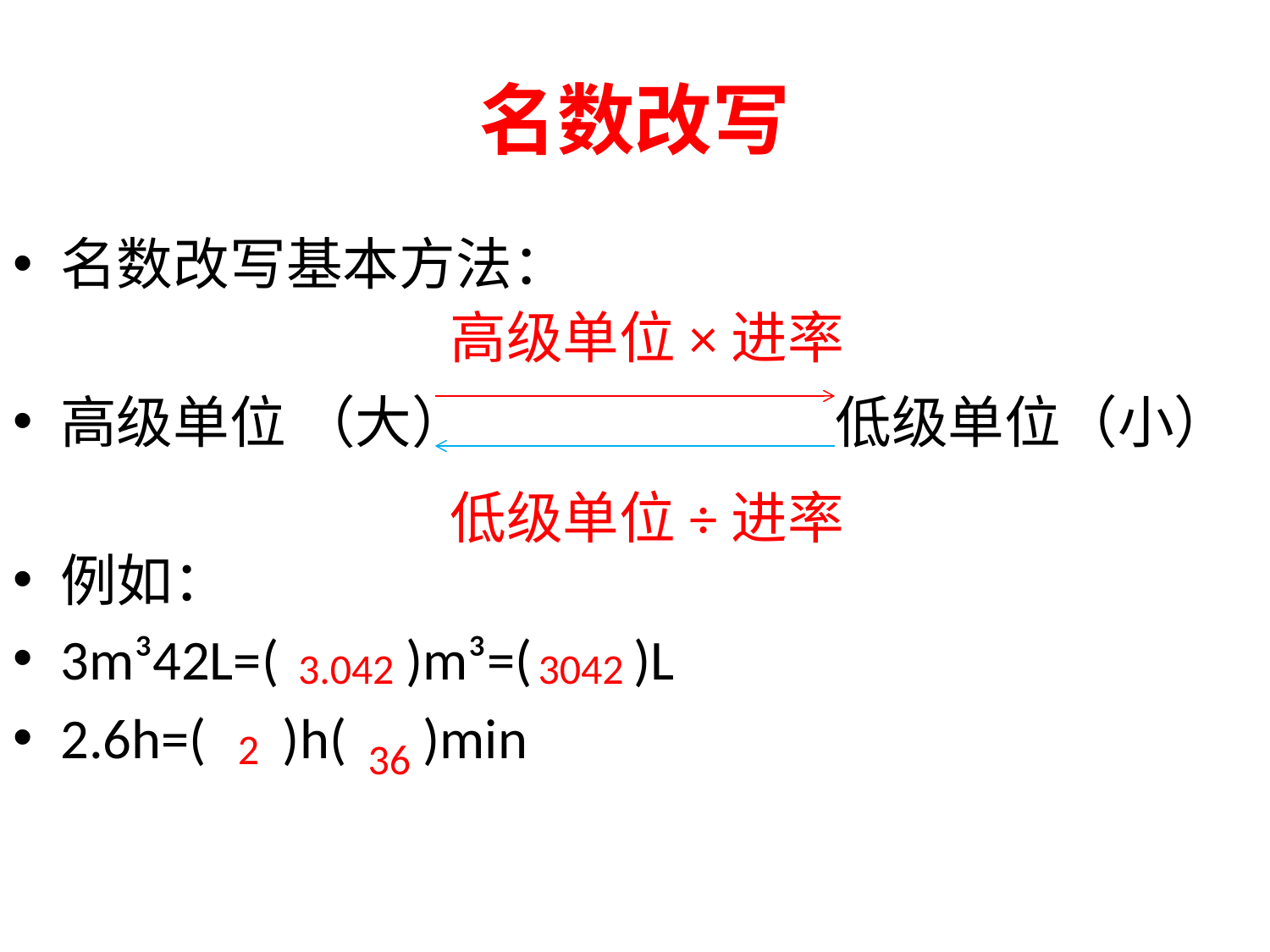

# 名数改写
名数改写基本方法：

高级单位 （大）                             低级单位（小）

例如：
3m³42L=(          )m³=(        )L
2.6h=(      )h(      )min
高级单位×进率
低级单位÷进率
3.042
3042
2
36